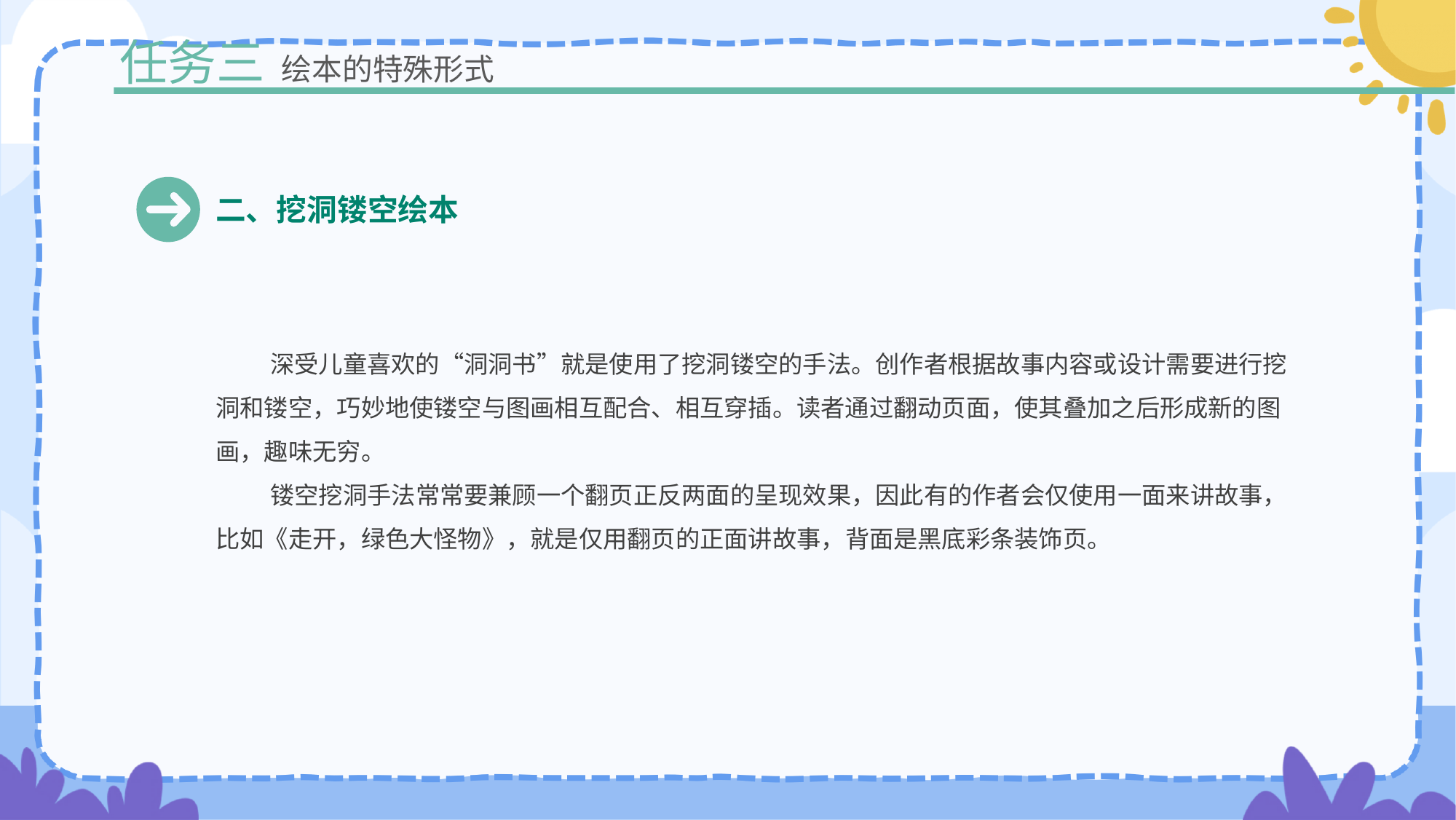

任务三
绘本的特殊形式

二、挖洞镂空绘本

深受儿童喜欢的“洞洞书”就是使用了挖洞镂空的手法。创作者根据故事内容或设计需要进行挖洞和镂空，巧妙地使镂空与图画相互配合、相互穿插。读者通过翻动页面，使其叠加之后形成新的图画，趣味无穷。
镂空挖洞手法常常要兼顾一个翻页正反两面的呈现效果，因此有的作者会仅使用一面来讲故事，比如《走开，绿色大怪物》，就是仅用翻页的正面讲故事，背面是黑底彩条装饰页。